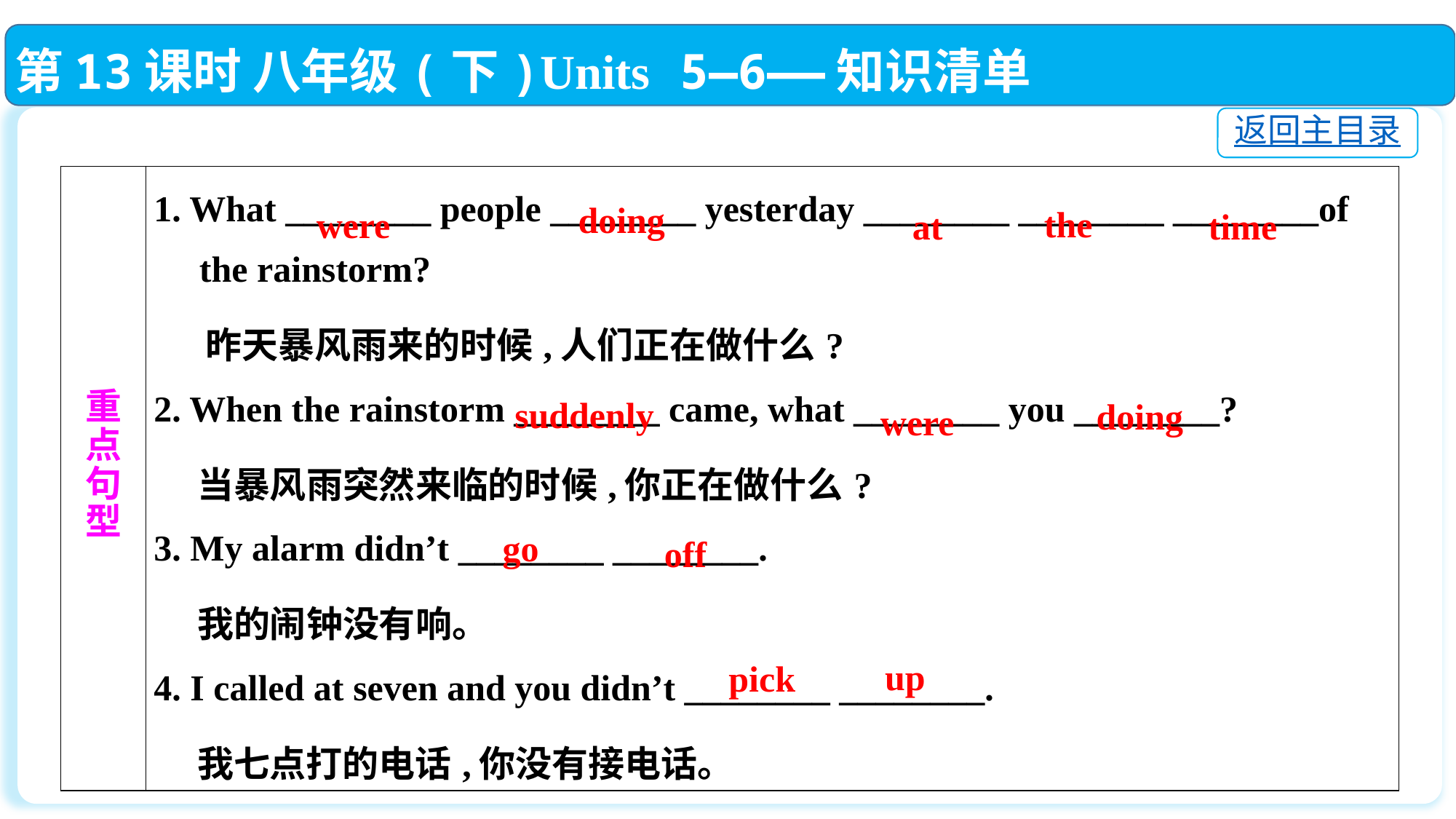

第13课时 八年级(下)Units 5—6——知识清单

返回主目录
| 重 点 句 型 | 1. What \_\_\_\_\_\_\_\_ people \_\_\_\_\_\_\_\_ yesterday \_\_\_\_\_\_\_\_ \_\_\_\_\_\_\_\_ \_\_\_\_\_\_\_\_of the rainstorm? 昨天暴风雨来的时候,人们正在做什么? 2. When the rainstorm \_\_\_\_\_\_\_\_ came, what \_\_\_\_\_\_\_\_ you \_\_\_\_\_\_\_\_? 当暴风雨突然来临的时候,你正在做什么? 3. My alarm didn’t \_\_\_\_\_\_\_\_ \_\_\_\_\_\_\_\_. 我的闹钟没有响。 4. I called at seven and you didn’t \_\_\_\_\_\_\_\_ \_\_\_\_\_\_\_\_. 我七点打的电话,你没有接电话。 |
| --- | --- |
  doing
 the
 were
 at
time

suddenly
 doing
were
go
off
up
pick